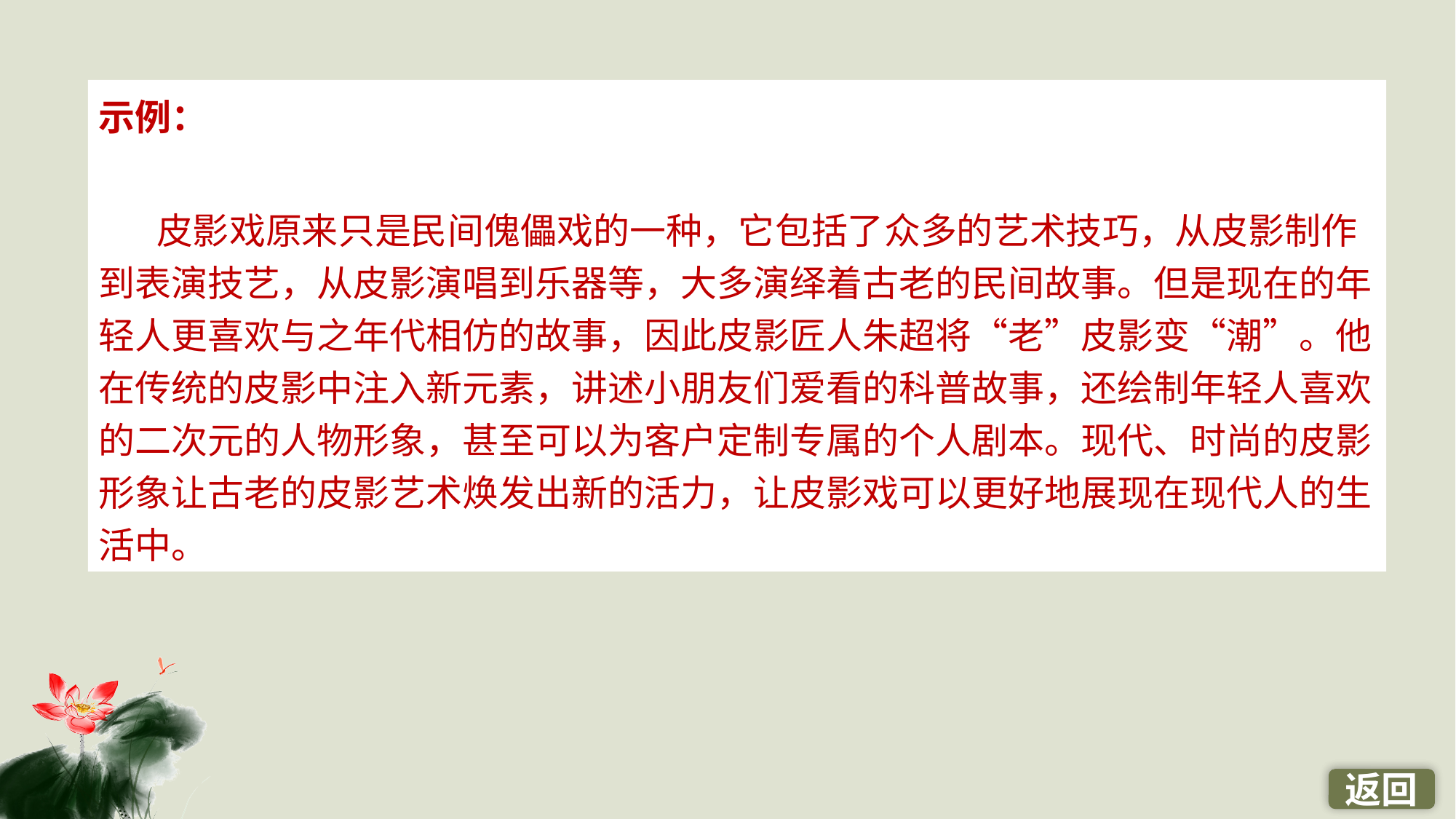

示例：

      皮影戏原来只是民间傀儡戏的一种，它包括了众多的艺术技巧，从皮影制作到表演技艺，从皮影演唱到乐器等，大多演绎着古老的民间故事。但是现在的年轻人更喜欢与之年代相仿的故事，因此皮影匠人朱超将“老”皮影变“潮”。他在传统的皮影中注入新元素，讲述小朋友们爱看的科普故事，还绘制年轻人喜欢的二次元的人物形象，甚至可以为客户定制专属的个人剧本。现代、时尚的皮影形象让古老的皮影艺术焕发出新的活力，让皮影戏可以更好地展现在现代人的生活中。
返回